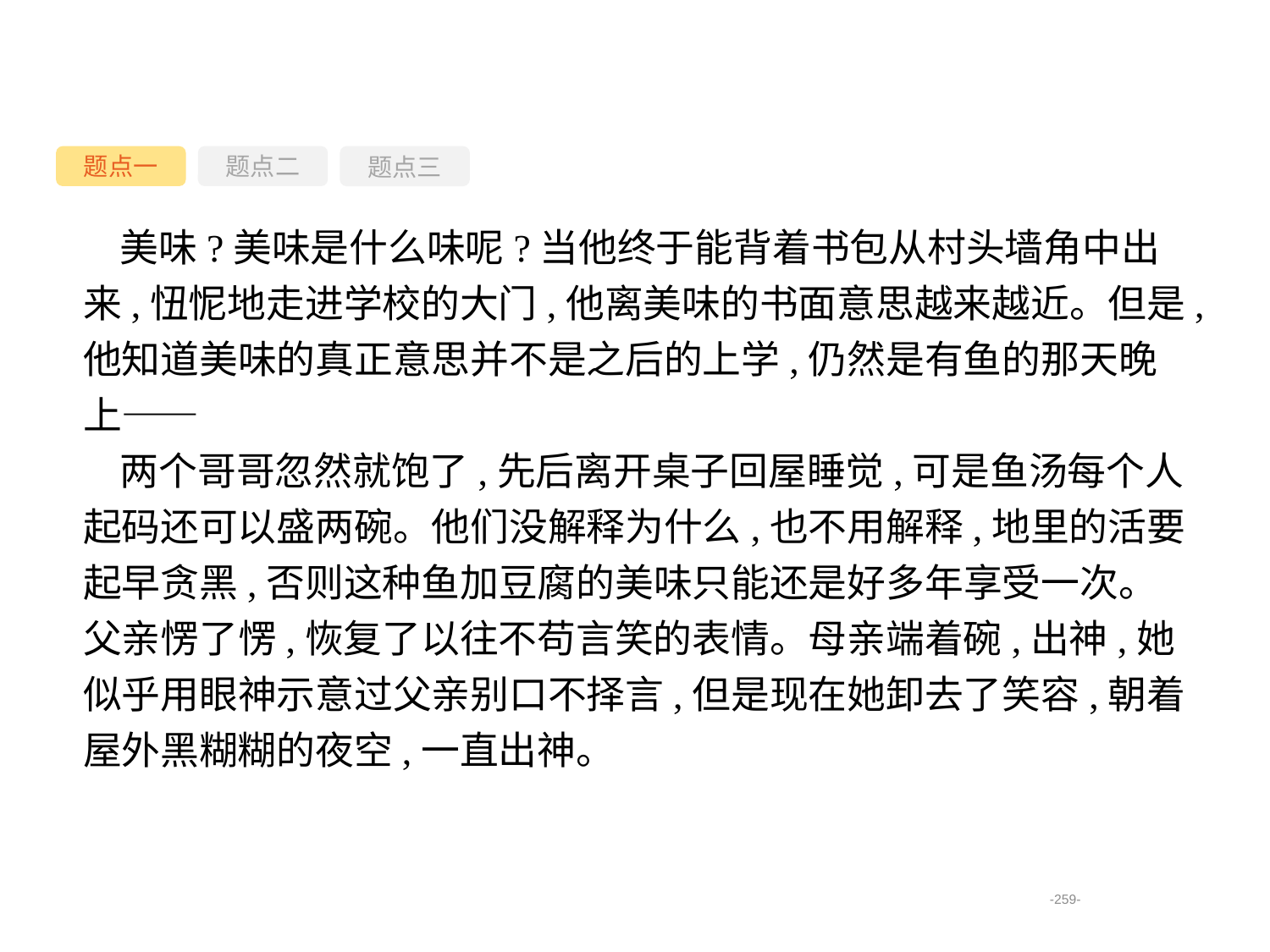

题点一
题点三
题点二
美味?美味是什么味呢?当他终于能背着书包从村头墙角中出来,忸怩地走进学校的大门,他离美味的书面意思越来越近。但是,他知道美味的真正意思并不是之后的上学,仍然是有鱼的那天晚上——
两个哥哥忽然就饱了,先后离开桌子回屋睡觉,可是鱼汤每个人起码还可以盛两碗。他们没解释为什么,也不用解释,地里的活要起早贪黑,否则这种鱼加豆腐的美味只能还是好多年享受一次。父亲愣了愣,恢复了以往不苟言笑的表情。母亲端着碗,出神,她似乎用眼神示意过父亲别口不择言,但是现在她卸去了笑容,朝着屋外黑糊糊的夜空,一直出神。
-259-